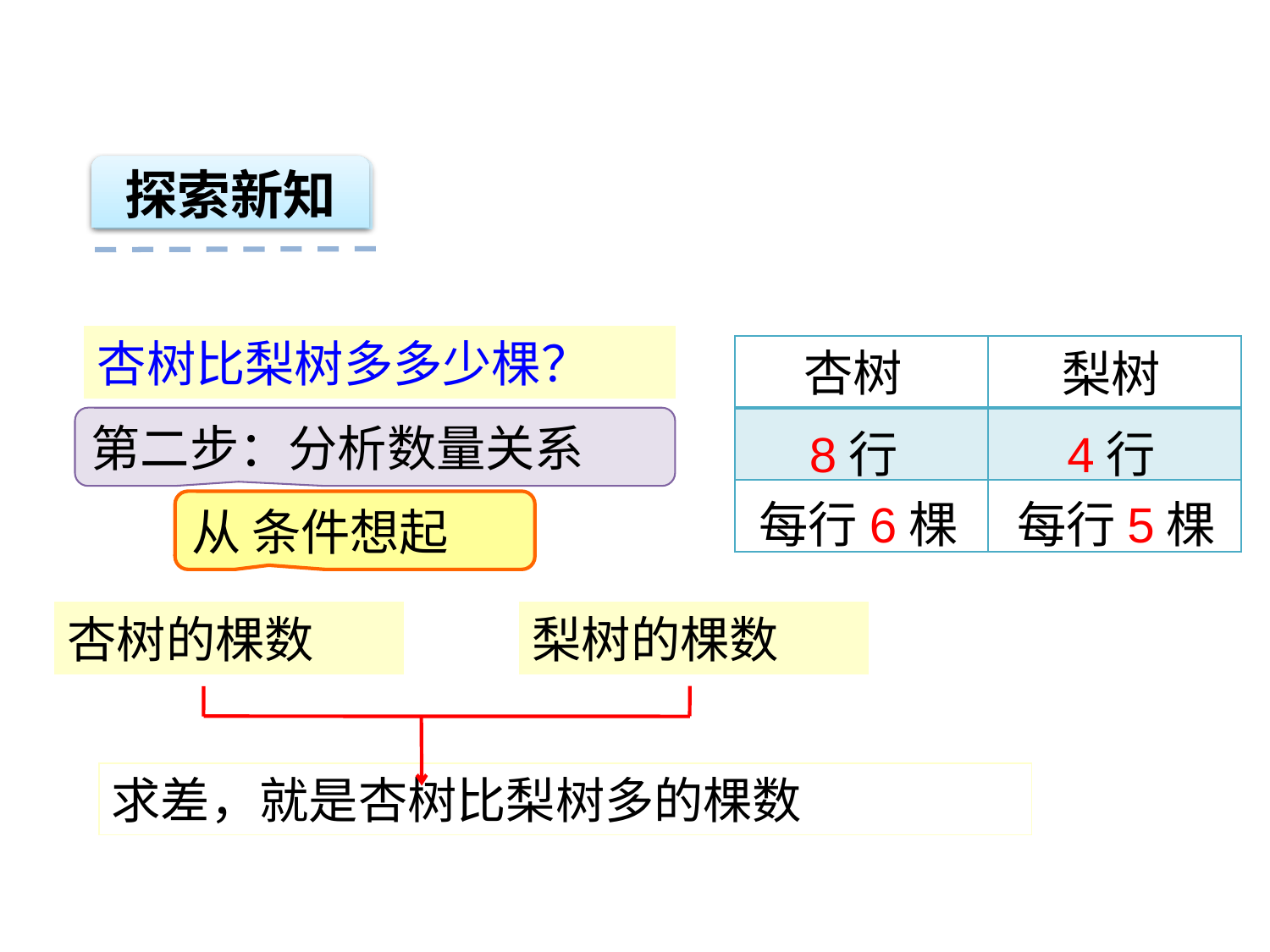

探索新知

杏树比梨树多多少棵？
杏树
梨树
8行
4行
每行6棵
每行5棵
|  |  |
| --- | --- |
|  |  |
|  |  |
第二步：分析数量关系
从 条件想起
杏树的棵数
梨树的棵数
求差，就是杏树比梨树多的棵数